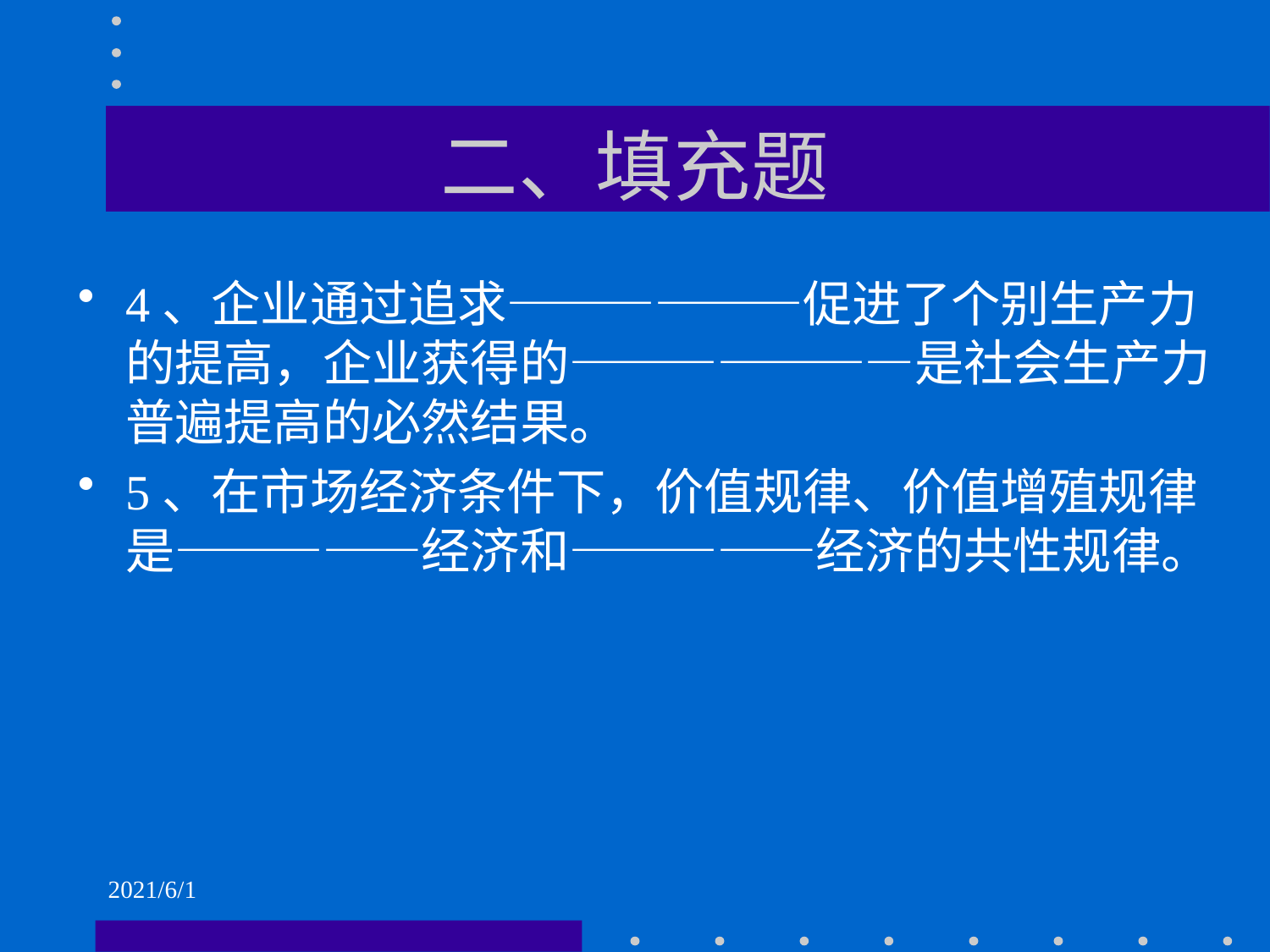

# 二、填充题
4、企业通过追求――――――促进了个别生产力的提高，企业获得的―――――――是社会生产力普遍提高的必然结果。
5、在市场经济条件下，价值规律、价值增殖规律是―――――经济和―――――经济的共性规律。

2021/6/1